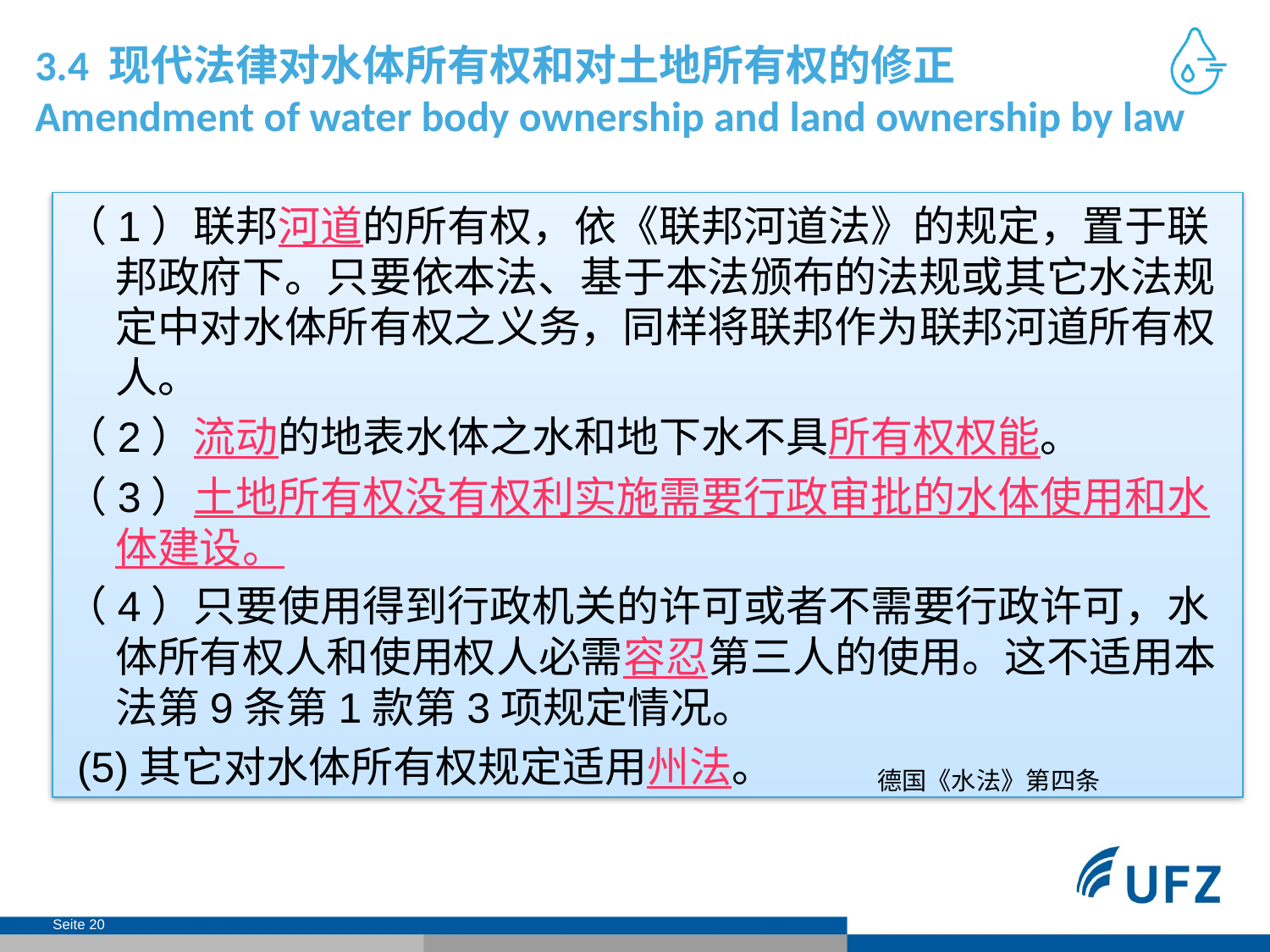

# 3.4 现代法律对水体所有权和对土地所有权的修正 Amendment of water body ownership and land ownership by law
（1）联邦河道的所有权，依《联邦河道法》的规定，置于联邦政府下。只要依本法、基于本法颁布的法规或其它水法规定中对水体所有权之义务，同样将联邦作为联邦河道所有权人。
（2）流动的地表水体之水和地下水不具所有权权能。
（3）土地所有权没有权利实施需要行政审批的水体使用和水体建设。
（4）只要使用得到行政机关的许可或者不需要行政许可，水体所有权人和使用权人必需容忍第三人的使用。这不适用本法第9条第1款第3项规定情况。
 (5)其它对水体所有权规定适用州法。
德国《水法》第四条
Seite 20